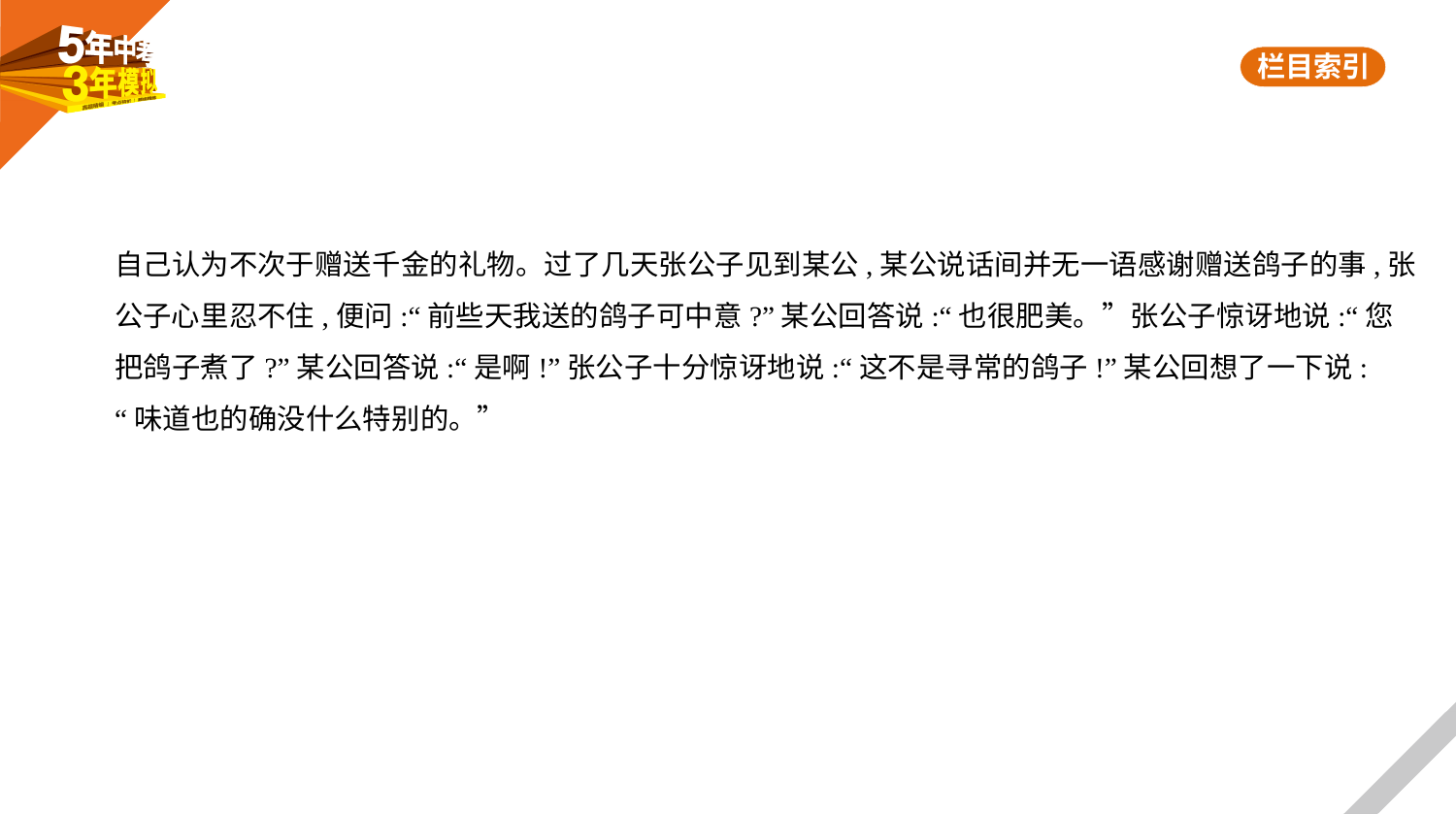

自己认为不次于赠送千金的礼物。过了几天张公子见到某公,某公说话间并无一语感谢赠送鸽子的事,张
公子心里忍不住,便问:“前些天我送的鸽子可中意?”某公回答说:“也很肥美。”张公子惊讶地说:“您
把鸽子煮了?”某公回答说:“是啊!”张公子十分惊讶地说:“这不是寻常的鸽子!”某公回想了一下说:
“味道也的确没什么特别的。”